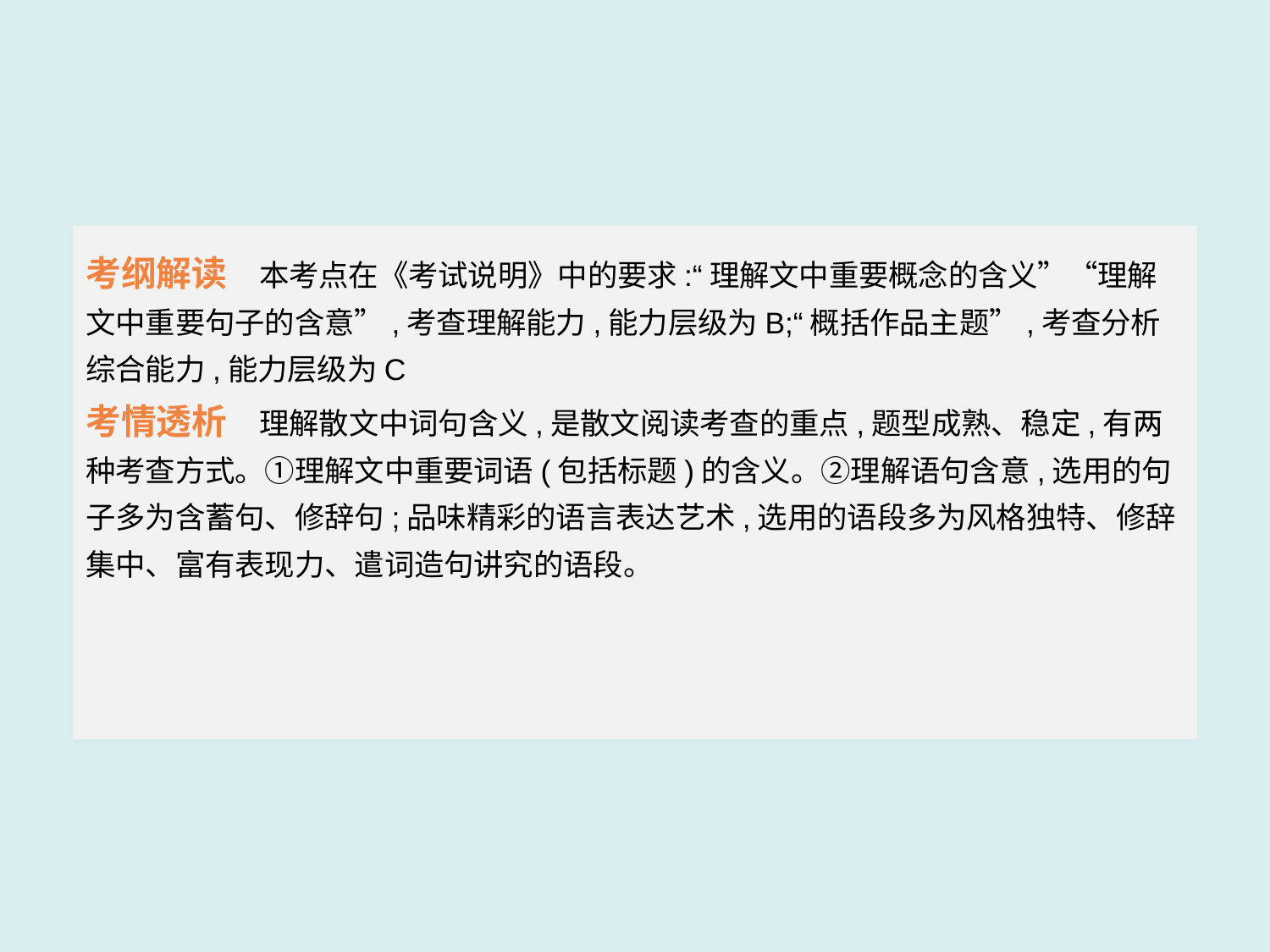

考纲解读    本考点在《考试说明》中的要求:“理解文中重要概念的含义”“理解文中重要句子的含意”,考查理解能力,能力层级为B;“概括作品主题”,考查分析综合能力,能力层级为C
考情透析    理解散文中词句含义,是散文阅读考查的重点,题型成熟、稳定,有两种考查方式。①理解文中重要词语(包括标题)的含义。②理解语句含意,选用的句子多为含蓄句、修辞句;品味精彩的语言表达艺术,选用的语段多为风格独特、修辞集中、富有表现力、遣词造句讲究的语段。